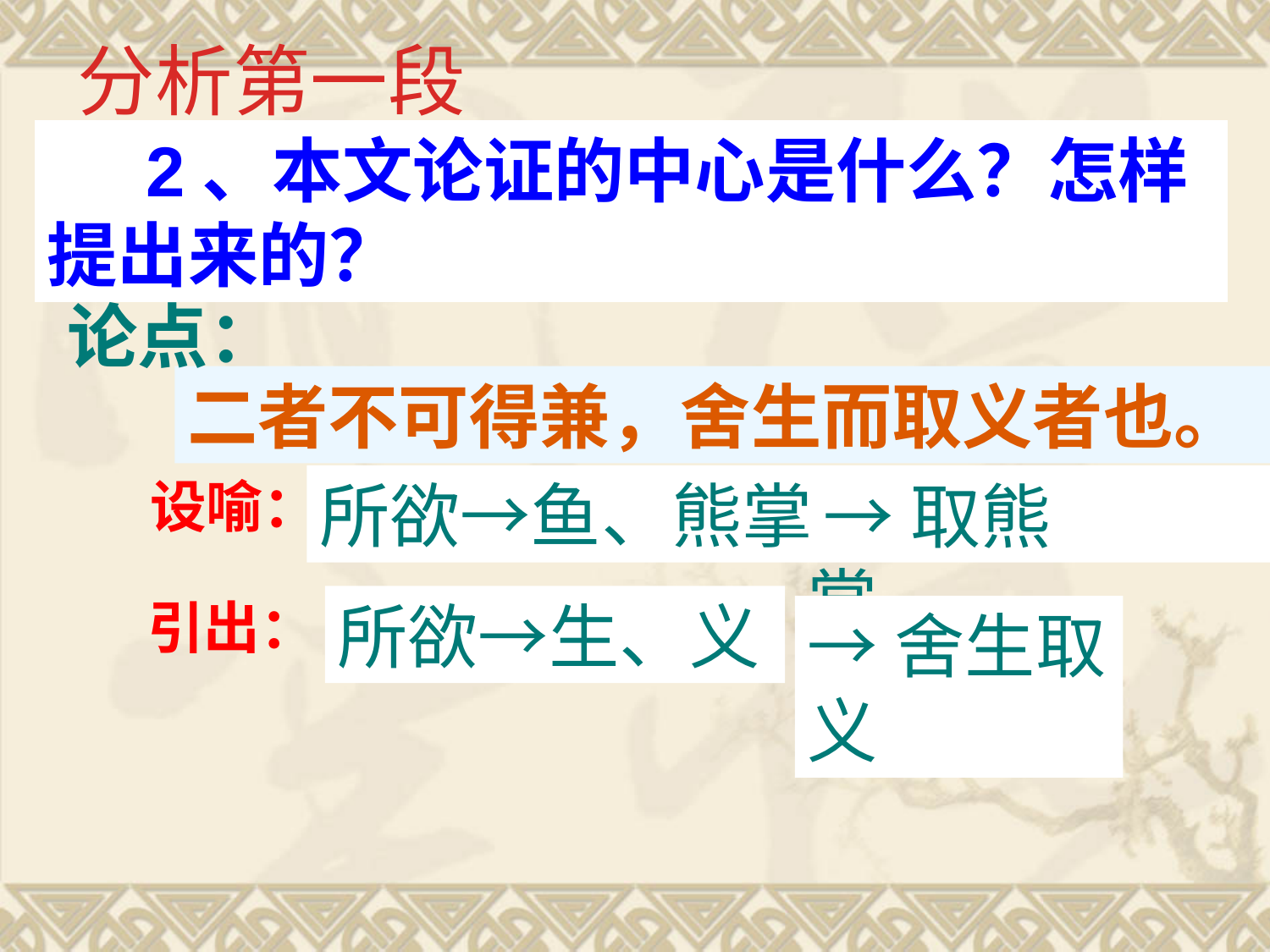

分析第一段
     2、本文论证的中心是什么？怎样提出来的？
论点：
二者不可得兼，舍生而取义者也。

设喻：
所欲→鱼、熊掌

 →取熊掌
引出：
所欲→生、义
→舍生取义